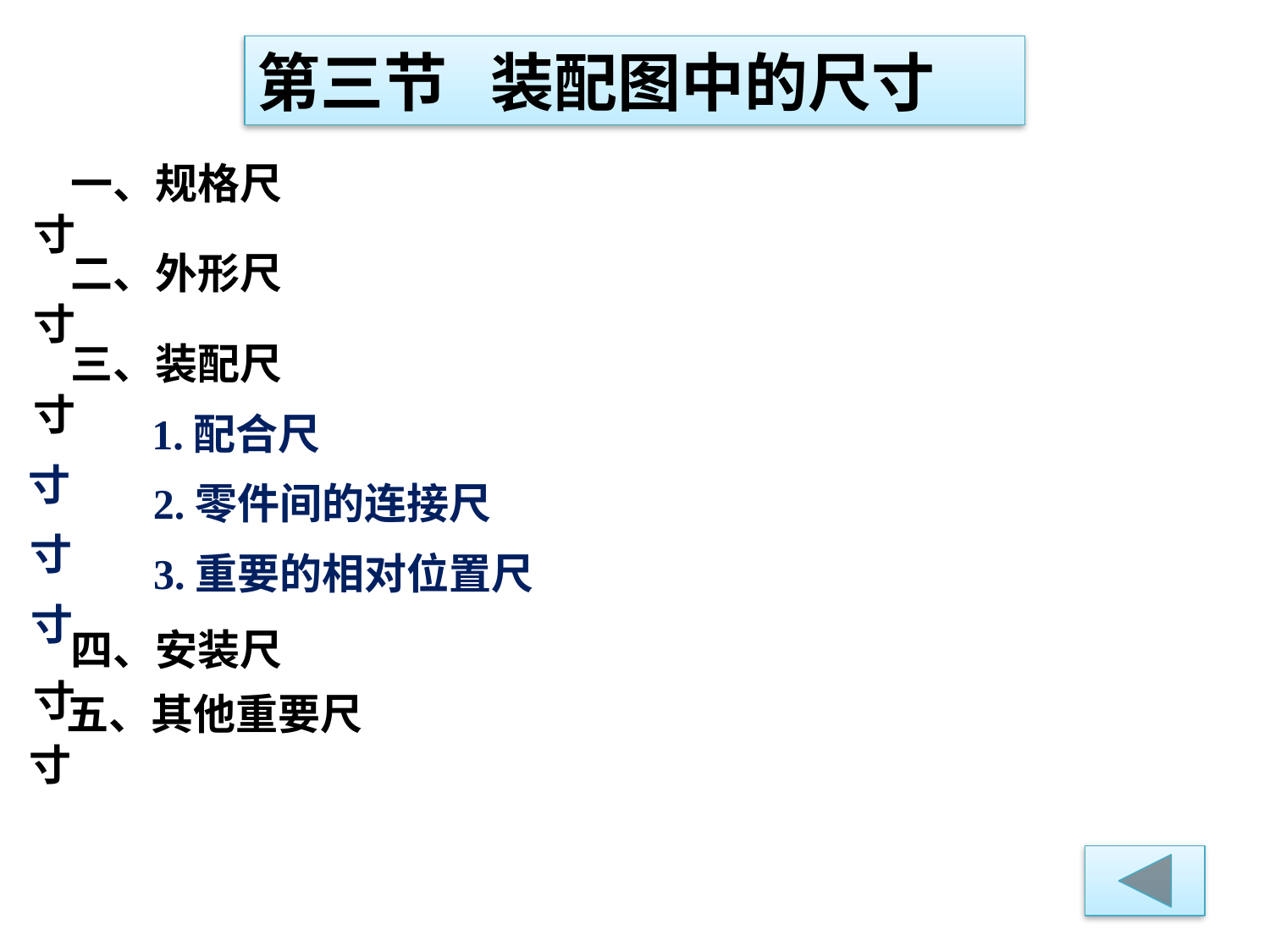

第三节   装配图中的尺寸
一、规格尺寸
二、外形尺寸
三、装配尺寸
        1.配合尺寸
        2.零件间的连接尺寸
        3.重要的相对位置尺寸
四、安装尺寸
五、其他重要尺寸